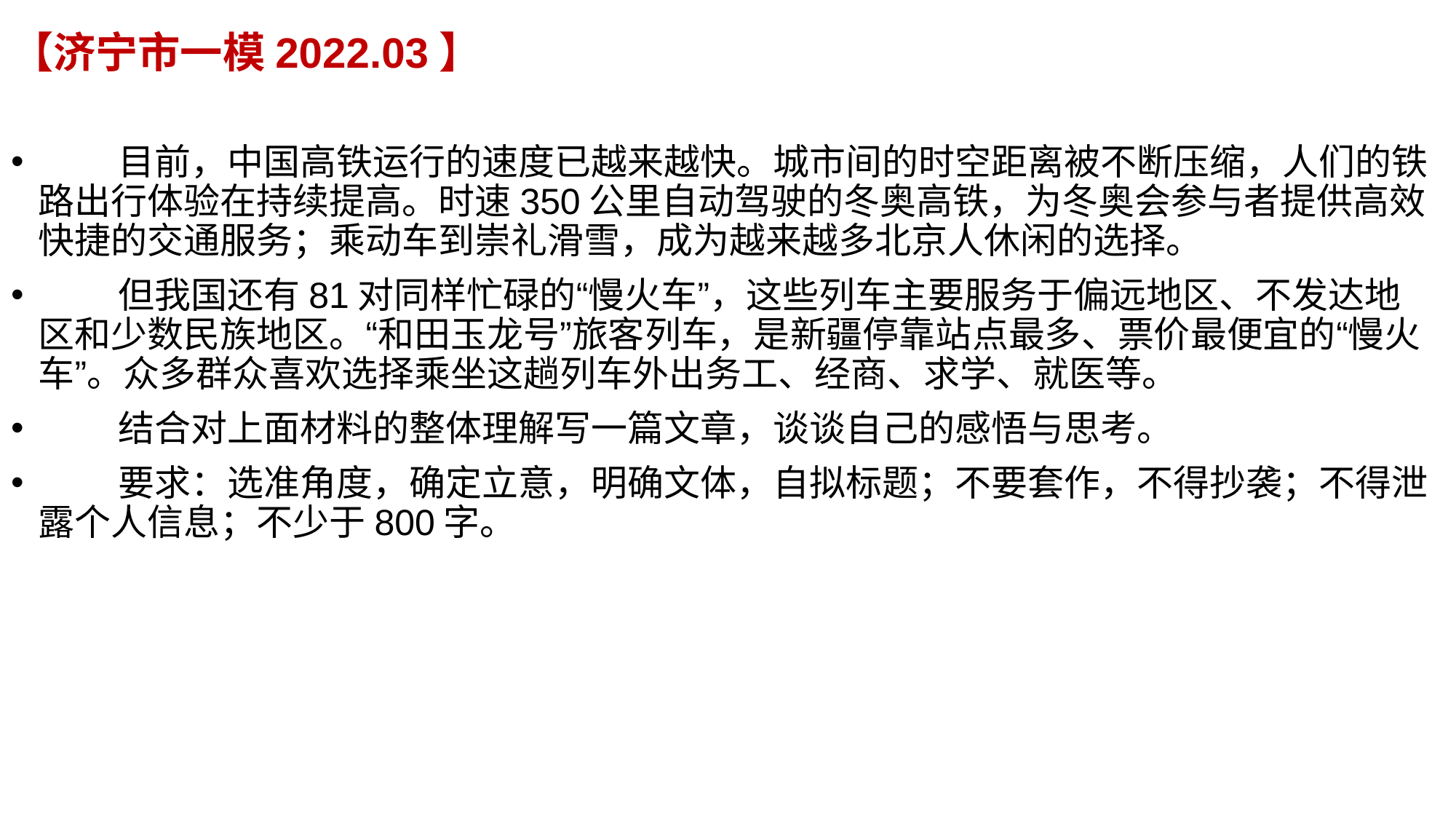

# 【济宁市一模2022.03】
       目前，中国高铁运行的速度已越来越快。城市间的时空距离被不断压缩，人们的铁路出行体验在持续提高。时速350公里自动驾驶的冬奥高铁，为冬奥会参与者提供高效快捷的交通服务；乘动车到崇礼滑雪，成为越来越多北京人休闲的选择。
       但我国还有81对同样忙碌的“慢火车”，这些列车主要服务于偏远地区、不发达地区和少数民族地区。“和田玉龙号”旅客列车，是新疆停靠站点最多、票价最便宜的“慢火车”。众多群众喜欢选择乘坐这趟列车外出务工、经商、求学、就医等。
       结合对上面材料的整体理解写一篇文章，谈谈自己的感悟与思考。
       要求：选准角度，确定立意，明确文体，自拟标题；不要套作，不得抄袭；不得泄露个人信息；不少于800字。